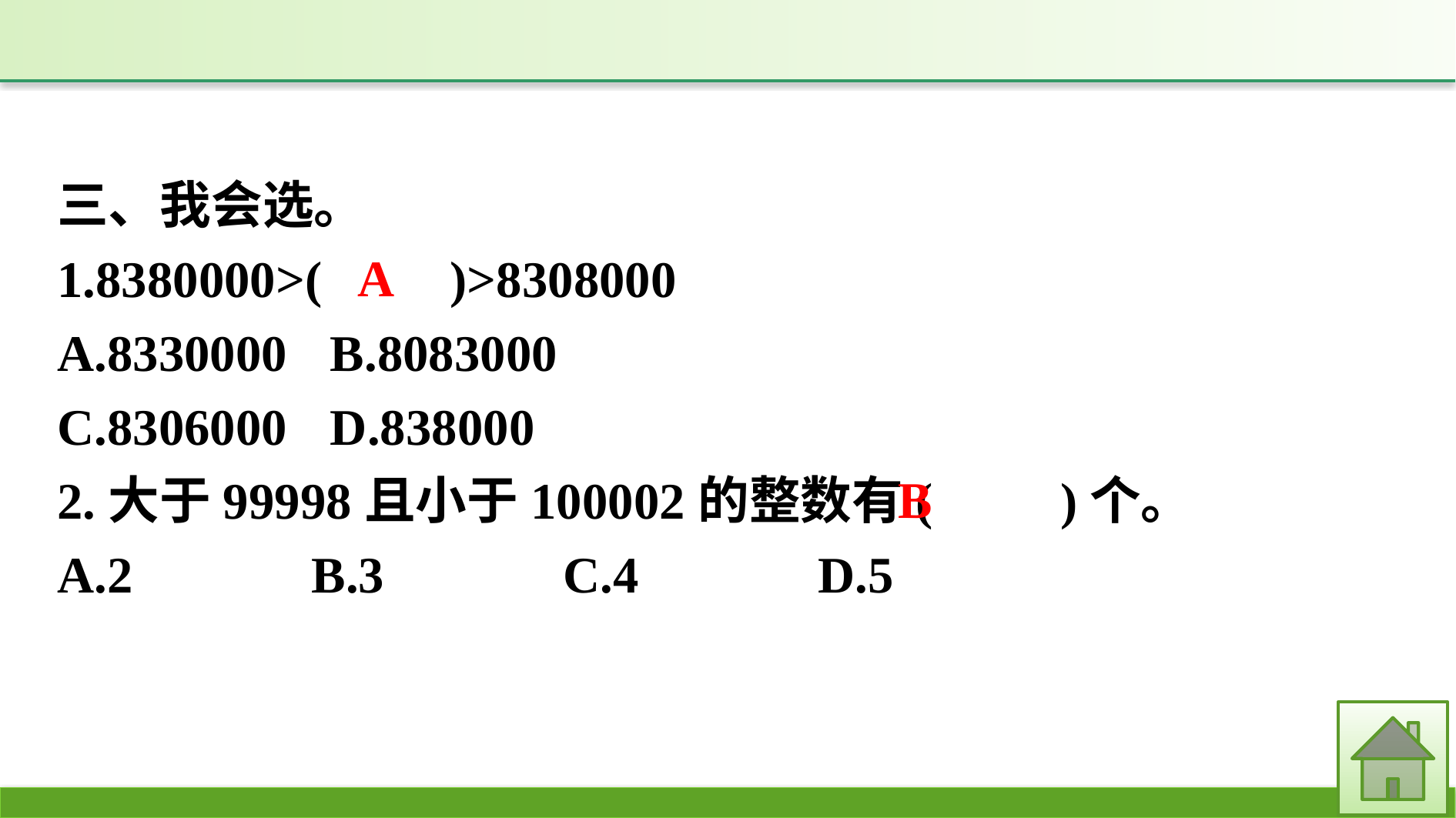

三、我会选。
1.8380000>(　　)>8308000
A.8330000	B.8083000
C.8306000	D.838000
2.大于99998且小于100002的整数有(　　)个。
A.2　　　B.3　　　C.4　　　D.5
A
B